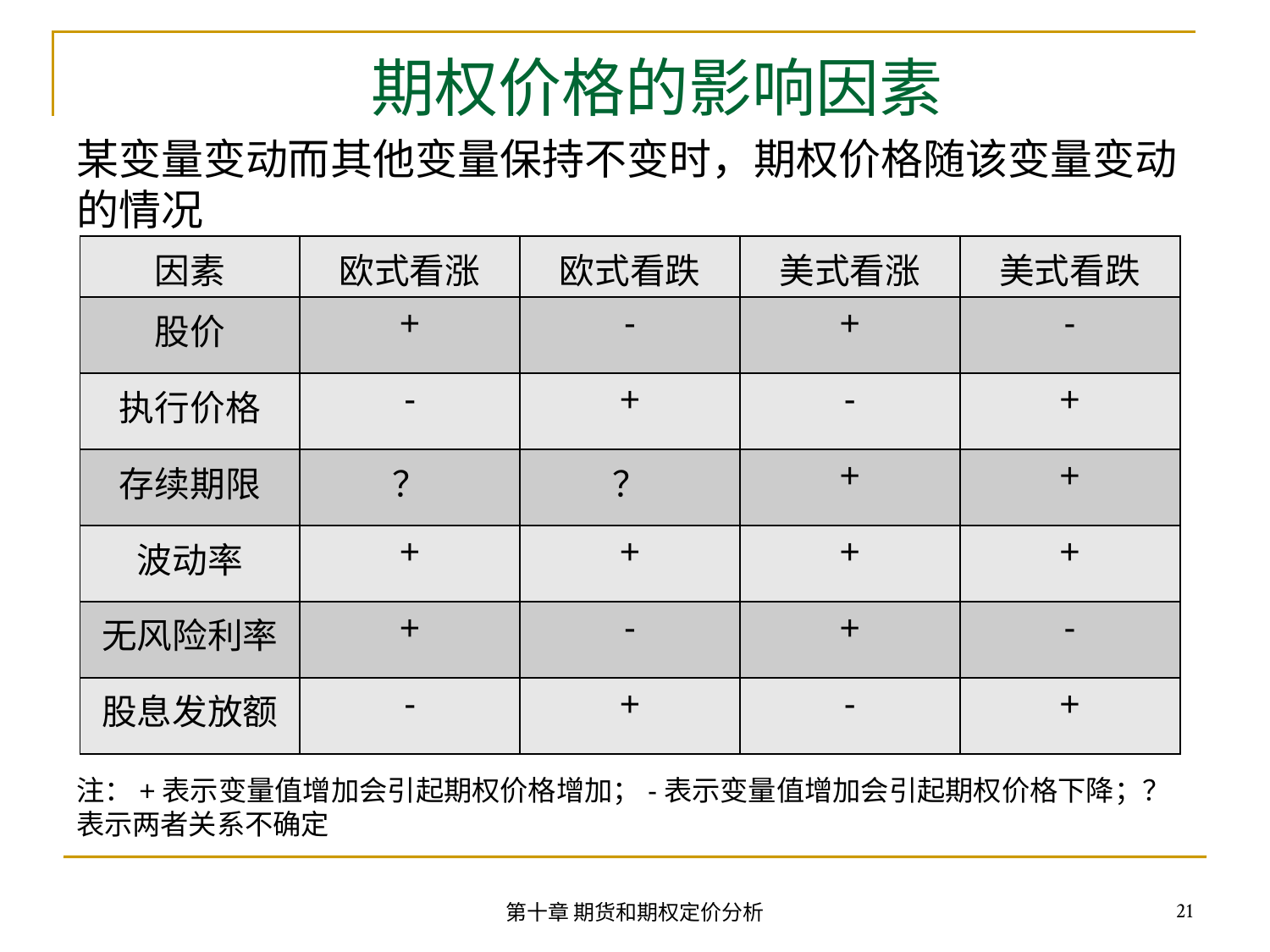

# 期权价格的影响因素

某变量变动而其他变量保持不变时，期权价格随该变量变动的情况

注：+表示变量值增加会引起期权价格增加；-表示变量值增加会引起期权价格下降；？表示两者关系不确定
| 因素 | 欧式看涨 | 欧式看跌 | 美式看涨 | 美式看跌 |
| --- | --- | --- | --- | --- |
| 股价 | + | - | + | - |
| 执行价格 | - | + | - | + |
| 存续期限 | ？ | ？ | + | + |
| 波动率 | + | + | + | + |
| 无风险利率 | + | - | + | - |
| 股息发放额 | - | + | - | + |
21
第十章 期货和期权定价分析